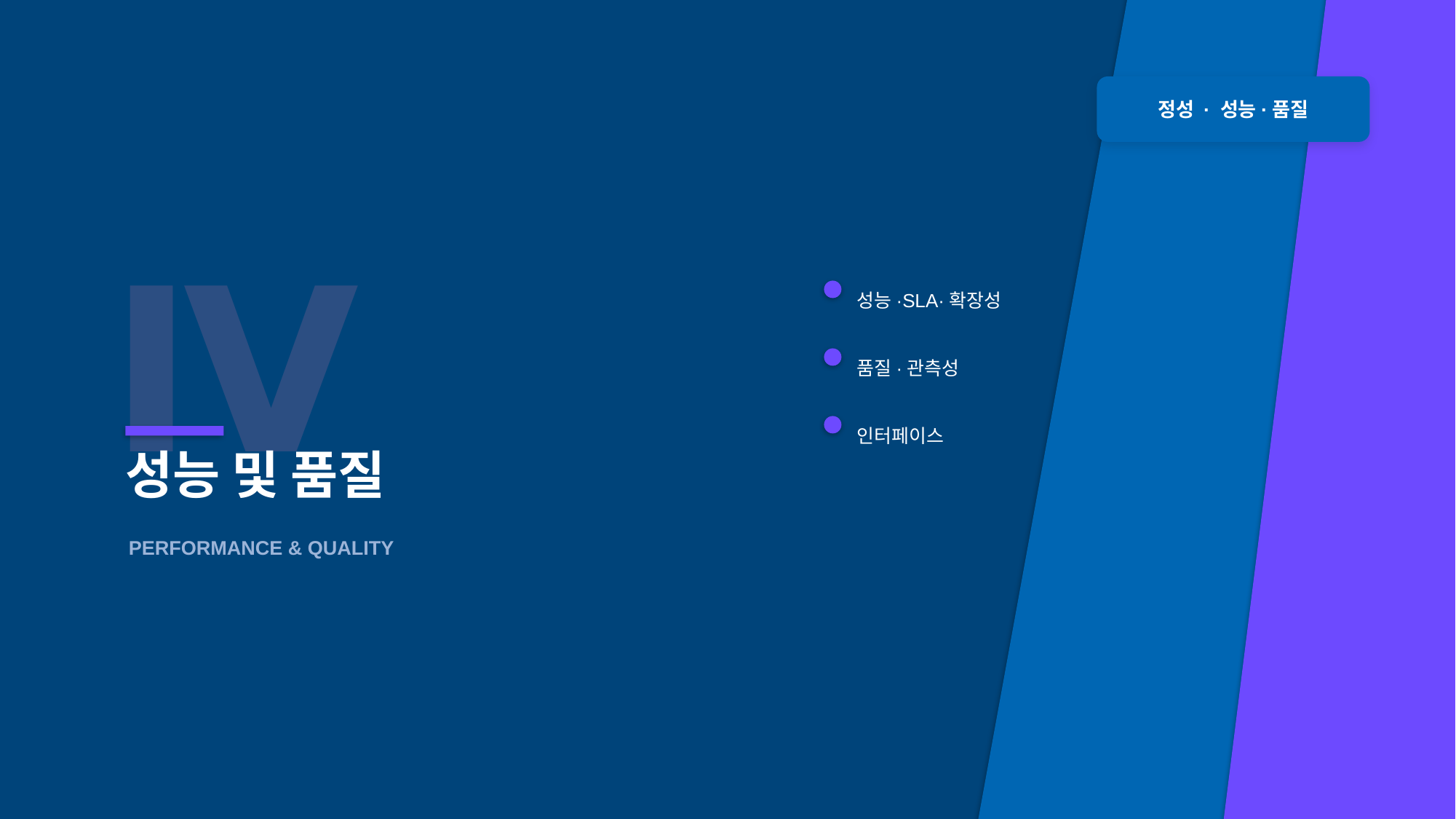

정성 · 성능·품질
Ⅳ
성능·SLA·확장성

품질·관측성

인터페이스

성능 및 품질
PERFORMANCE & QUALITY